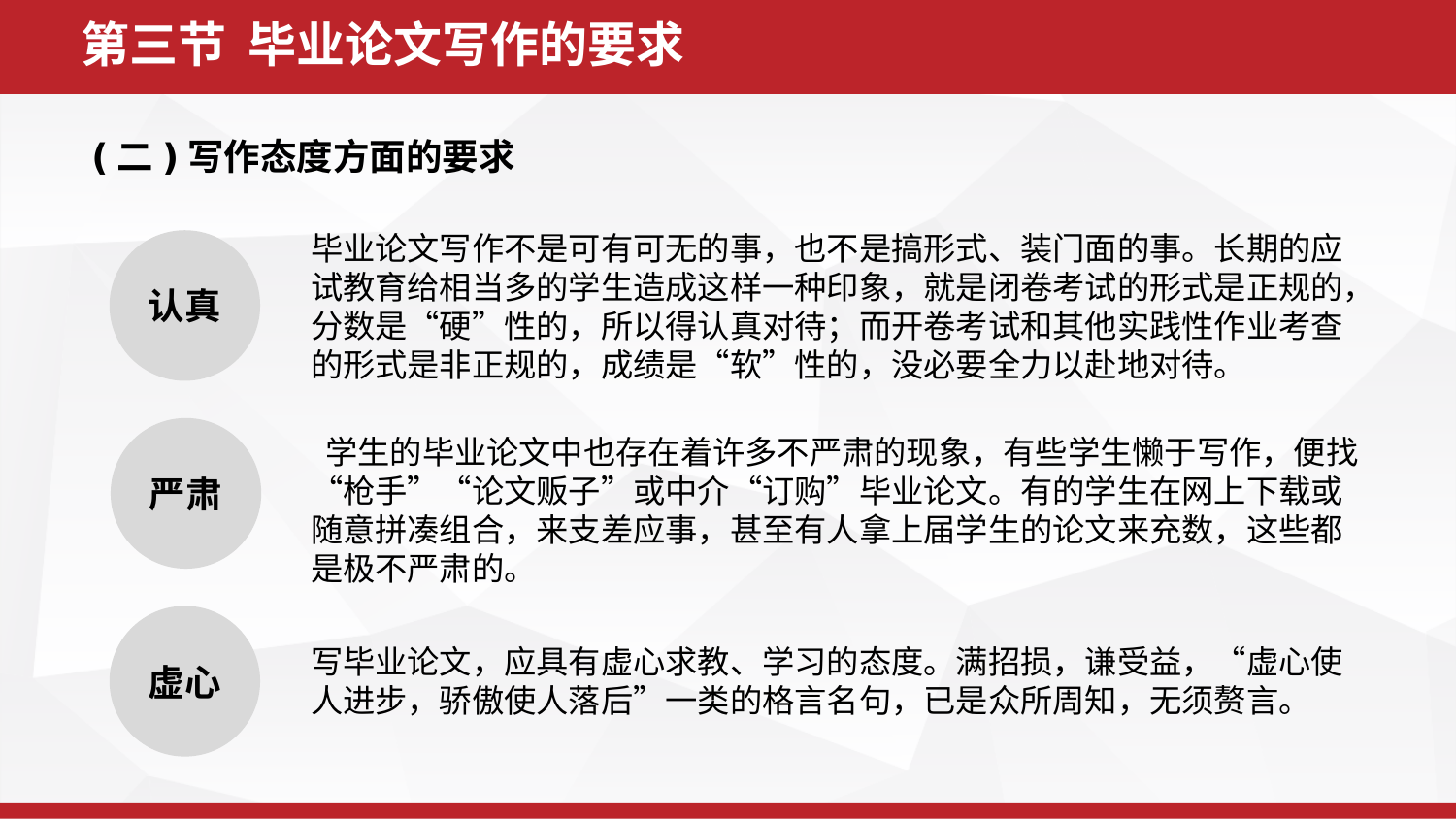

第三节  毕业论文写作的要求
(二)写作态度方面的要求
毕业论文写作不是可有可无的事，也不是搞形式、装门面的事。长期的应试教育给相当多的学生造成这样一种印象，就是闭卷考试的形式是正规的，分数是“硬”性的，所以得认真对待；而开卷考试和其他实践性作业考查的形式是非正规的，成绩是“软”性的，没必要全力以赴地对待。
认真
严肃
 学生的毕业论文中也存在着许多不严肃的现象，有些学生懒于写作，便找“枪手”“论文贩子”或中介“订购”毕业论文。有的学生在网上下载或随意拼凑组合，来支差应事，甚至有人拿上届学生的论文来充数，这些都是极不严肃的。
虚心
写毕业论文，应具有虚心求教、学习的态度。满招损，谦受益，“虚心使人进步，骄傲使人落后”一类的格言名句，已是众所周知，无须赘言。